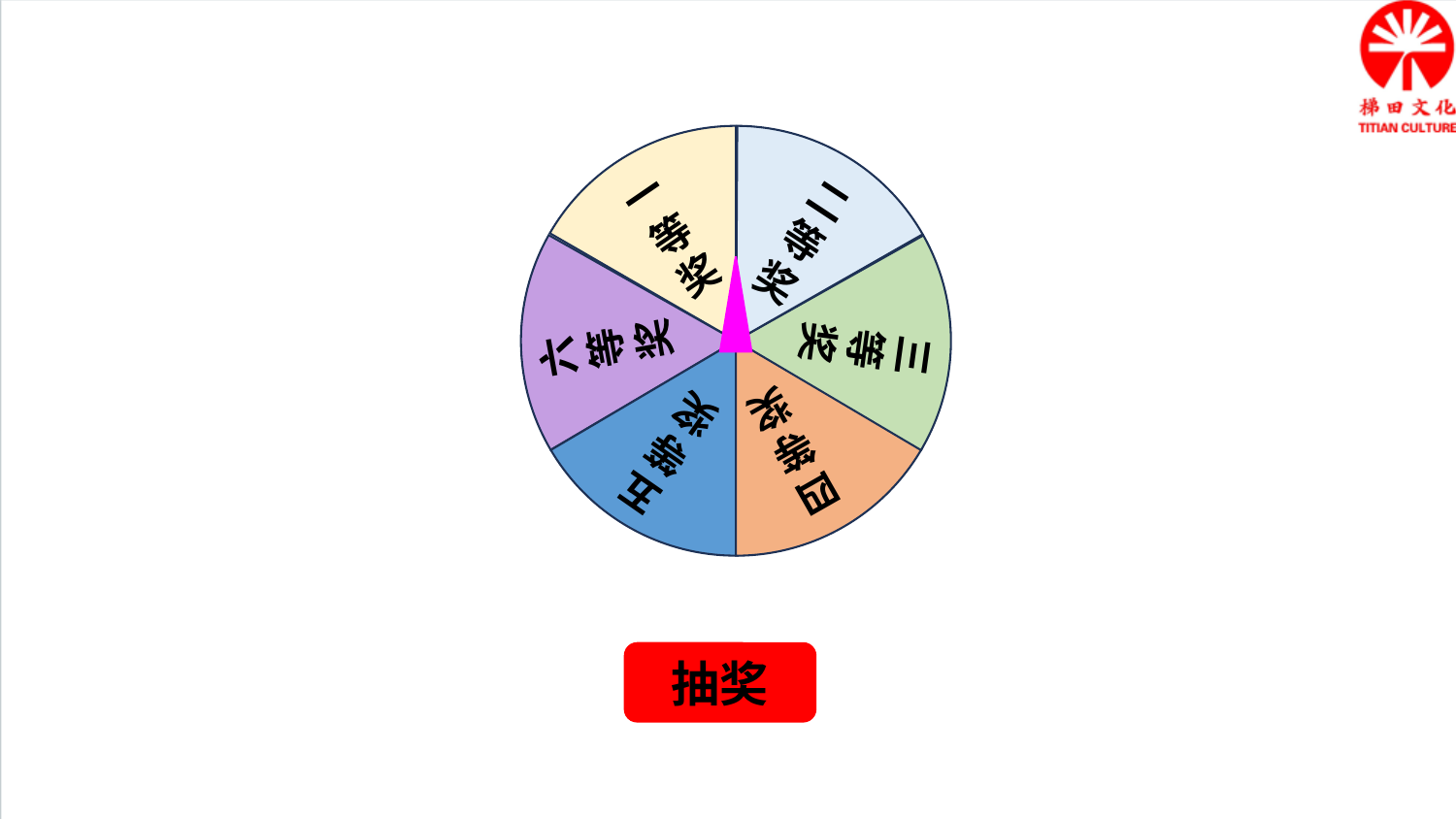

一等奖
二等奖
三等奖
六等奖
四等奖
五等奖

抽奖